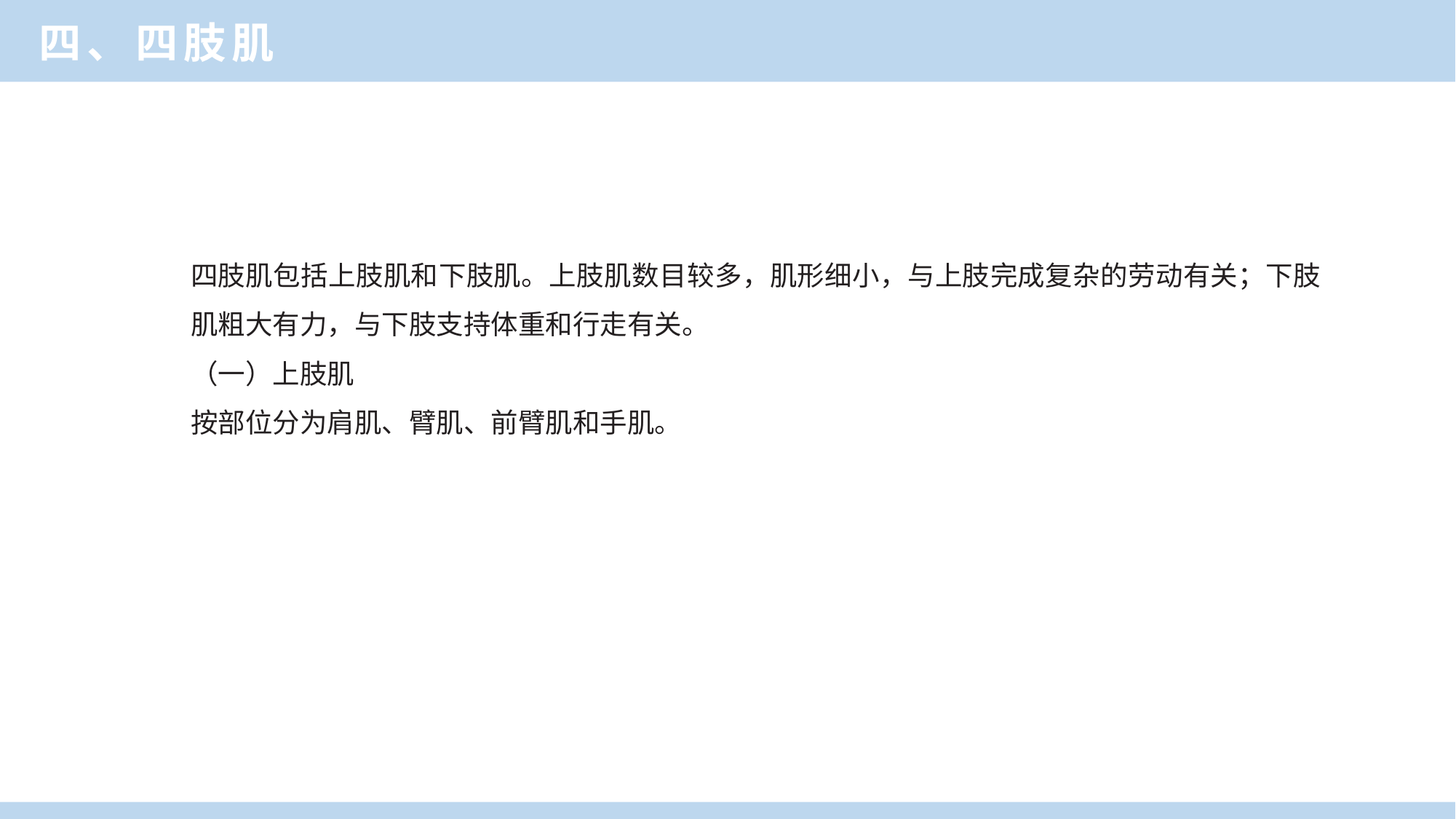

四、四肢肌

四肢肌包括上肢肌和下肢肌。上肢肌数目较多，肌形细小，与上肢完成复杂的劳动有关；下肢肌粗大有力，与下肢支持体重和行走有关。
（一）上肢肌
按部位分为肩肌、臂肌、前臂肌和手肌。